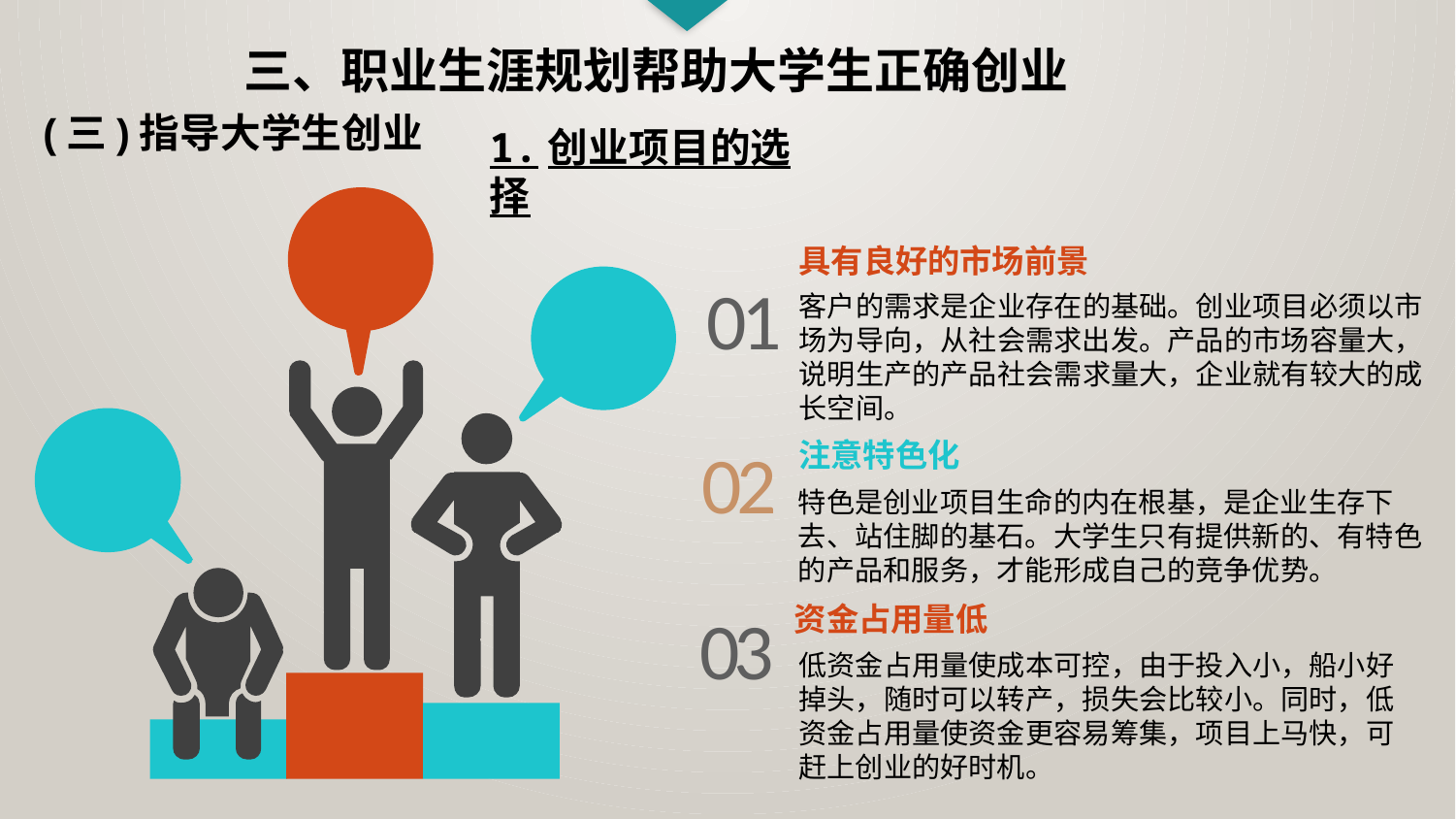

三、职业生涯规划帮助大学生正确创业
(三)指导大学生创业
1.创业项目的选择

具有良好的市场前景
01
客户的需求是企业存在的基础。创业项目必须以市场为导向，从社会需求出发。产品的市场容量大，说明生产的产品社会需求量大，企业就有较大的成长空间。
02
注意特色化
特色是创业项目生命的内在根基，是企业生存下去、站住脚的基石。大学生只有提供新的、有特色的产品和服务，才能形成自己的竞争优势。
资金占用量低
03
低资金占用量使成本可控，由于投入小，船小好掉头，随时可以转产，损失会比较小。同时，低资金占用量使资金更容易筹集，项目上马快，可赶上创业的好时机。
82